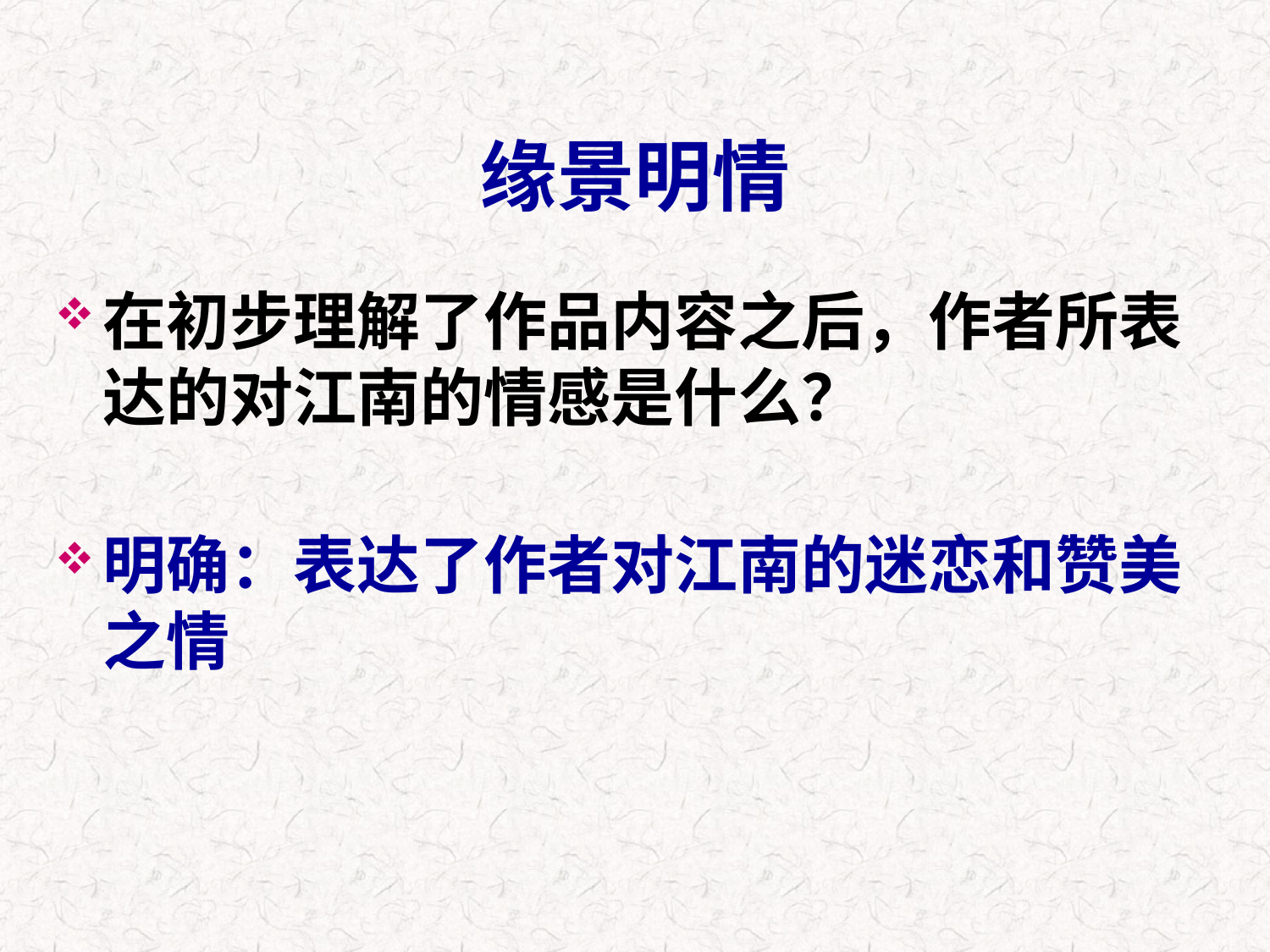

# 缘景明情
在初步理解了作品内容之后，作者所表达的对江南的情感是什么？

明确：表达了作者对江南的迷恋和赞美之情